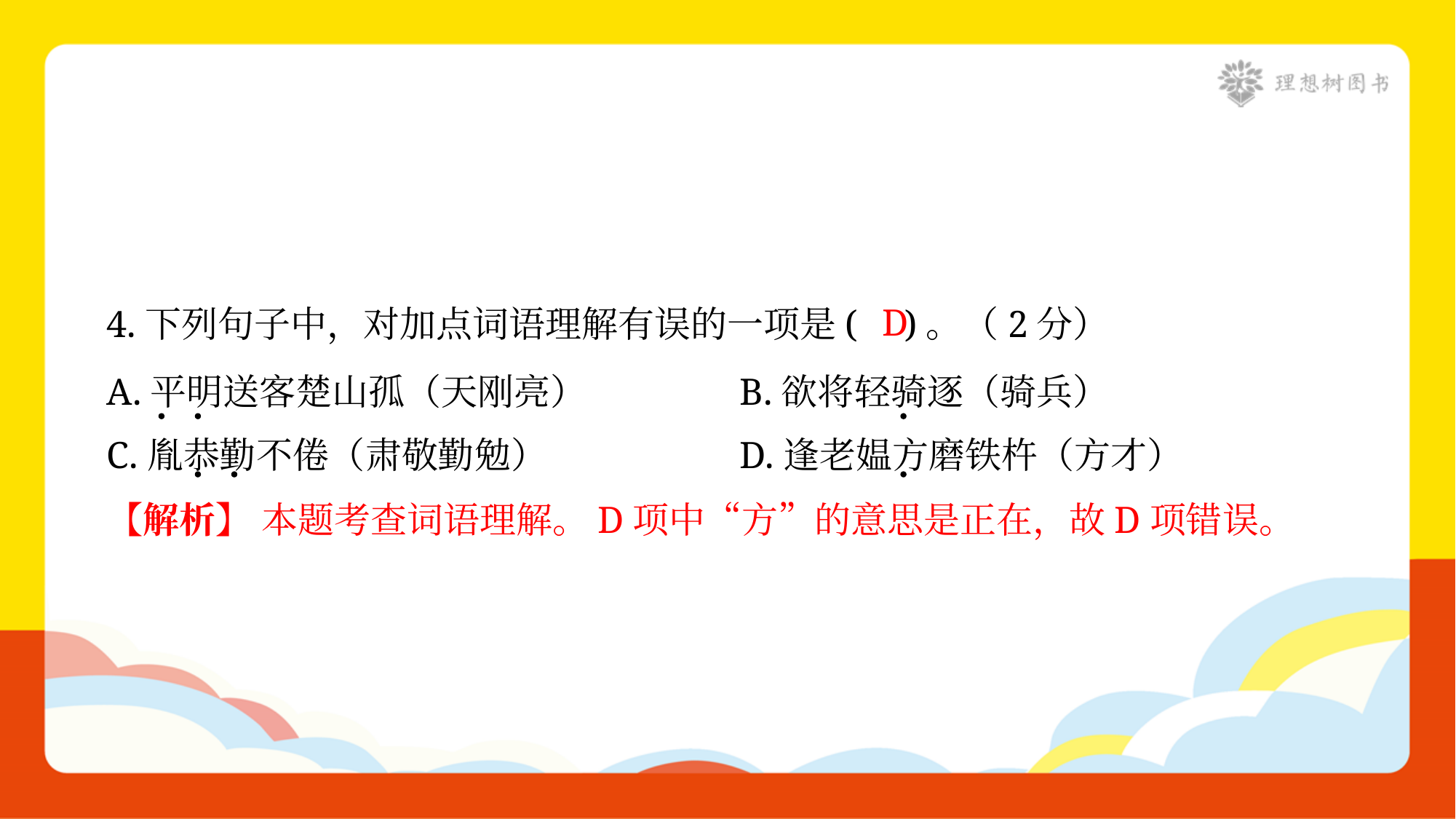

D
4.下列句子中，对加点词语理解有误的一项是(     )。（2分）
A.平明送客楚山孤（天刚亮）	B.欲将轻骑逐（骑兵）
C.胤恭勤不倦（肃敬勤勉）	D.逢老媪方磨铁杵（方才）

【解析】 本题考查词语理解。D项中“方”的意思是正在，故D项错误。